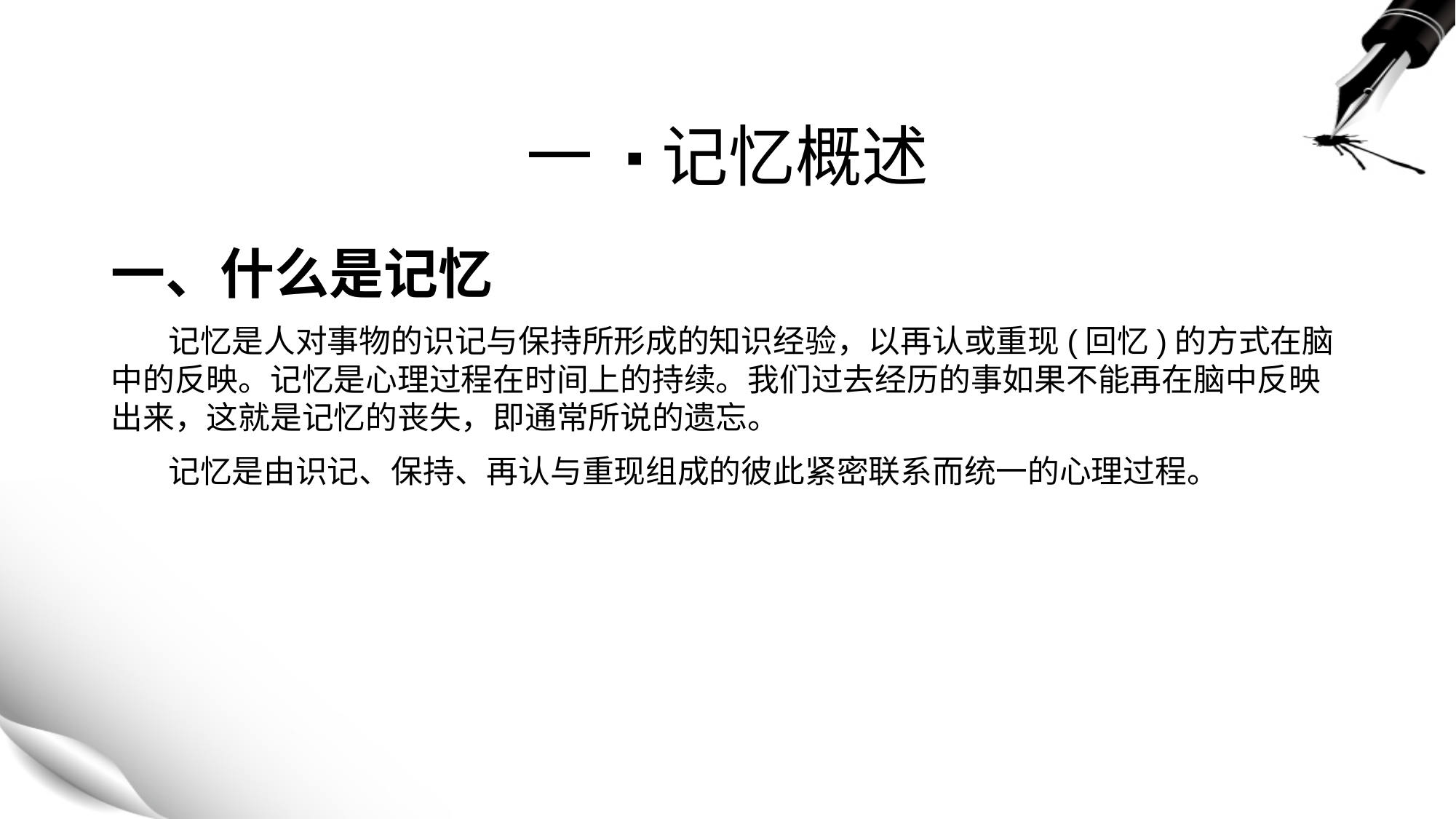

# 一 ·记忆概述
一、什么是记忆
       记忆是人对事物的识记与保持所形成的知识经验，以再认或重现(回忆)的方式在脑中的反映。记忆是心理过程在时间上的持续。我们过去经历的事如果不能再在脑中反映出来，这就是记忆的丧失，即通常所说的遗忘。
       记忆是由识记、保持、再认与重现组成的彼此紧密联系而统一的心理过程。